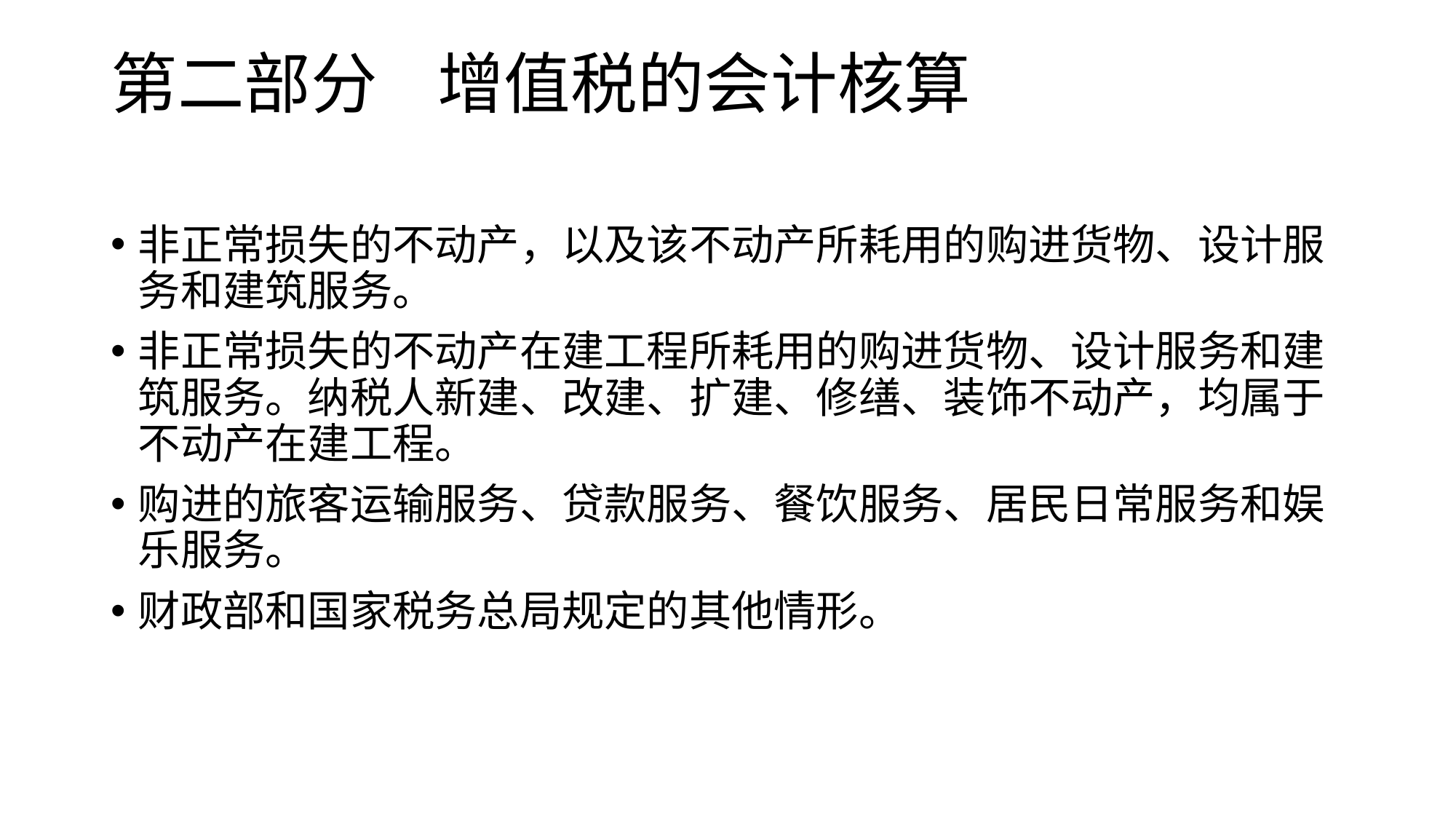

# 第二部分    增值税的会计核算

非正常损失的不动产，以及该不动产所耗用的购进货物、设计服务和建筑服务。
非正常损失的不动产在建工程所耗用的购进货物、设计服务和建筑服务。纳税人新建、改建、扩建、修缮、装饰不动产，均属于不动产在建工程。
购进的旅客运输服务、贷款服务、餐饮服务、居民日常服务和娱乐服务。
财政部和国家税务总局规定的其他情形。